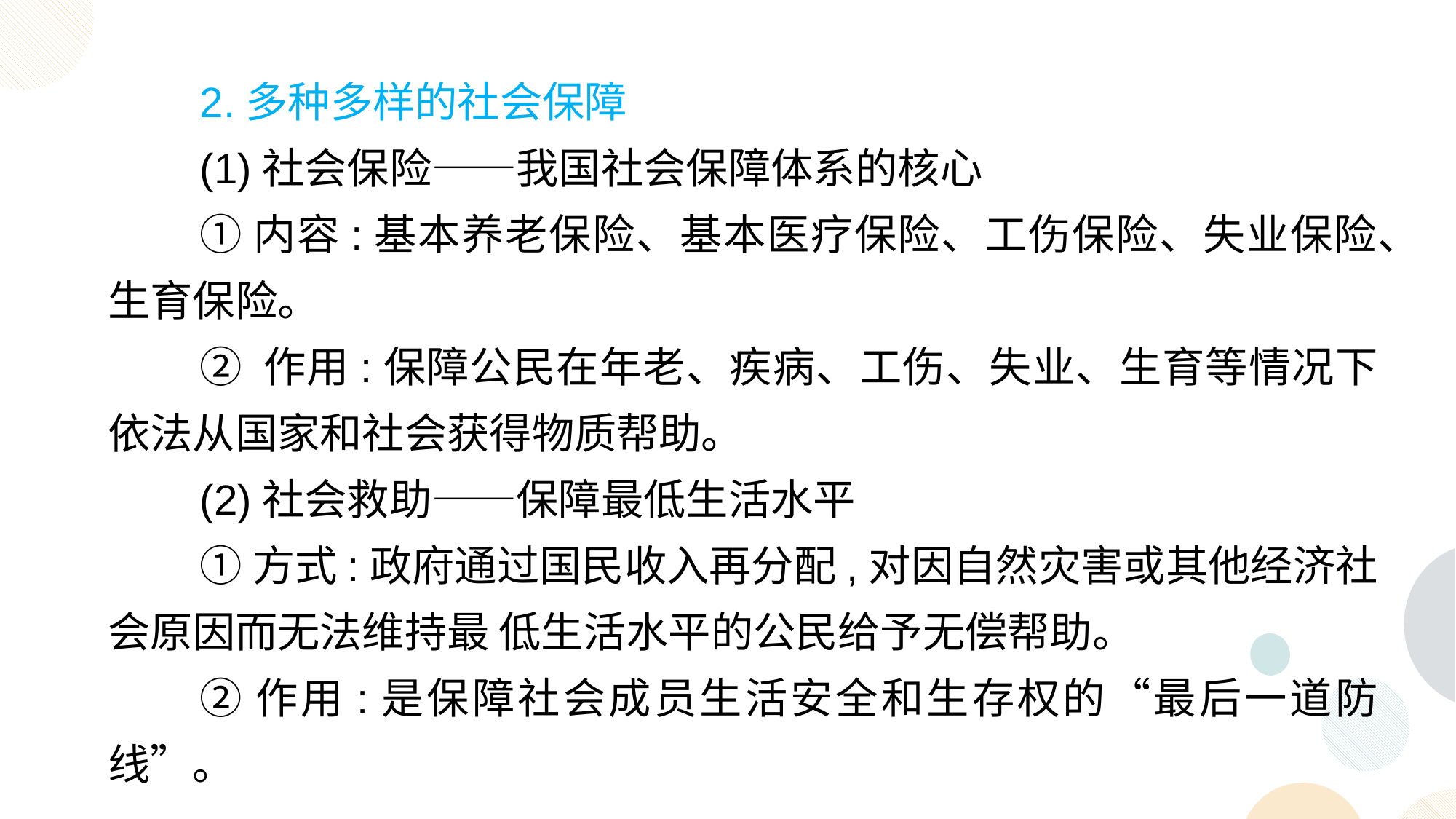

2.多种多样的社会保障
(1)社会保险——我国社会保障体系的核心
①内容:基本养老保险、基本医疗保险、工伤保险、失业保险、生育保险。
② 作用:保障公民在年老、疾病、工伤、失业、生育等情况下依法从国家和社会获得物质帮助。
(2)社会救助——保障最低生活水平
①方式:政府通过国民收入再分配,对因自然灾害或其他经济社会原因而无法维持最 低生活水平的公民给予无偿帮助。
②作用:是保障社会成员生活安全和生存权的“最后一道防线”。